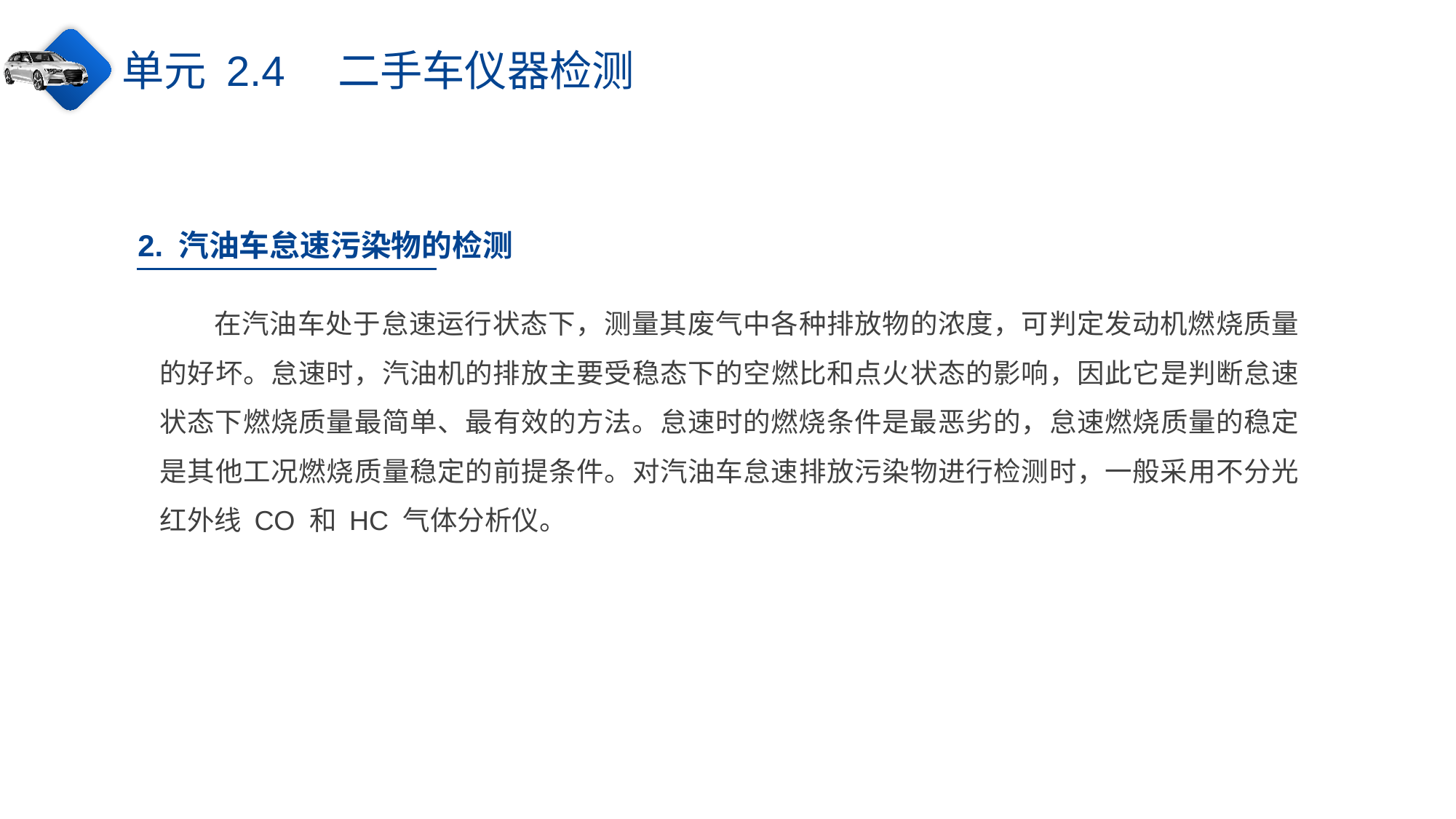

单元 2.4　二手车仪器检测
2. 汽油车怠速污染物的检测
在汽油车处于怠速运行状态下，测量其废气中各种排放物的浓度，可判定发动机燃烧质量的好坏。怠速时，汽油机的排放主要受稳态下的空燃比和点火状态的影响，因此它是判断怠速状态下燃烧质量最简单、最有效的方法。怠速时的燃烧条件是最恶劣的，怠速燃烧质量的稳定是其他工况燃烧质量稳定的前提条件。对汽油车怠速排放污染物进行检测时，一般采用不分光红外线 CO 和 HC 气体分析仪。